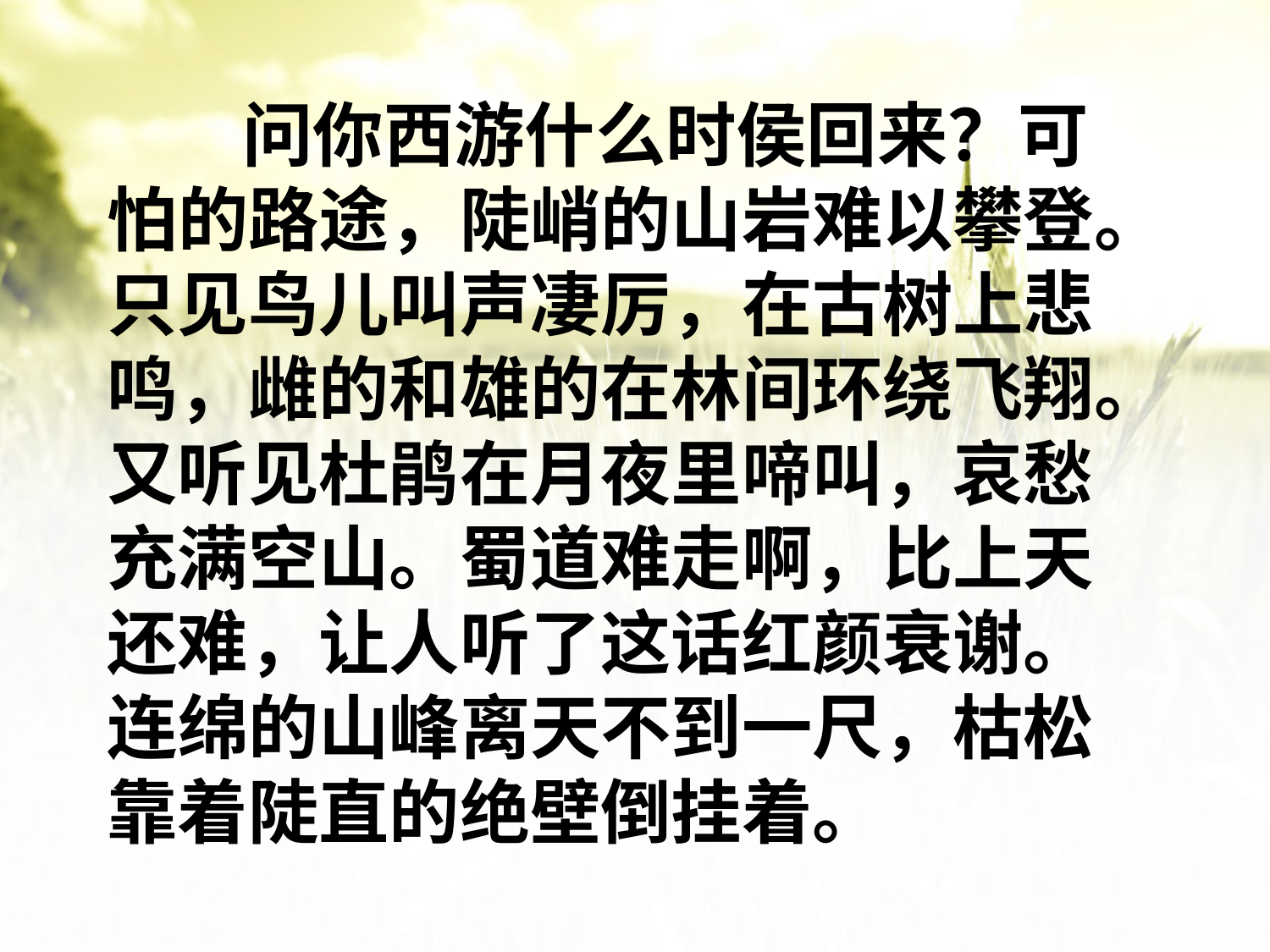

问你西游什么时侯回来？可怕的路途，陡峭的山岩难以攀登。只见鸟儿叫声凄厉，在古树上悲鸣，雌的和雄的在林间环绕飞翔。又听见杜鹃在月夜里啼叫，哀愁充满空山。蜀道难走啊，比上天还难，让人听了这话红颜衰谢。连绵的山峰离天不到一尺，枯松靠着陡直的绝壁倒挂着。